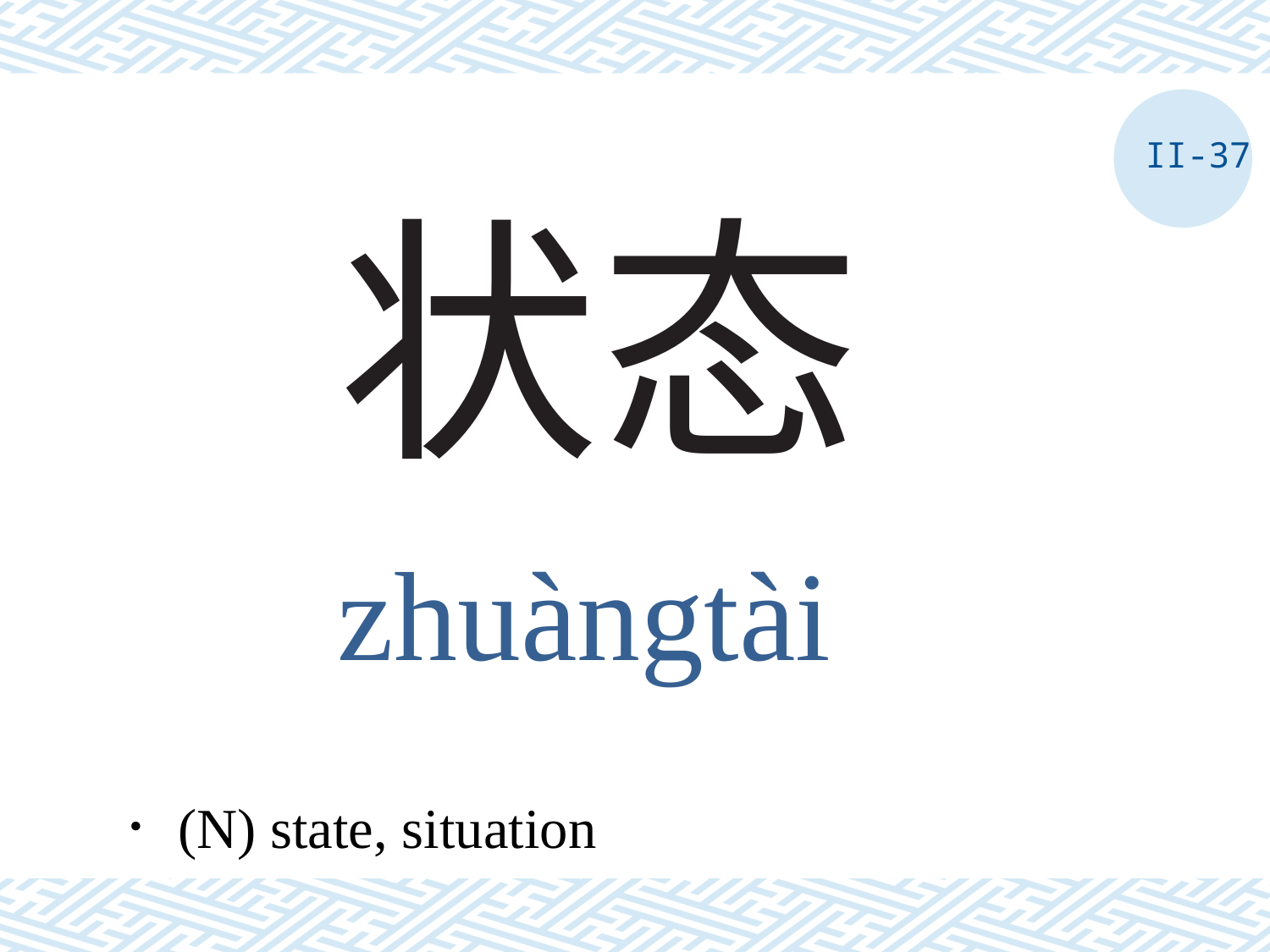

II-37

# 状态
zhuàngtài
．(N) state, situation